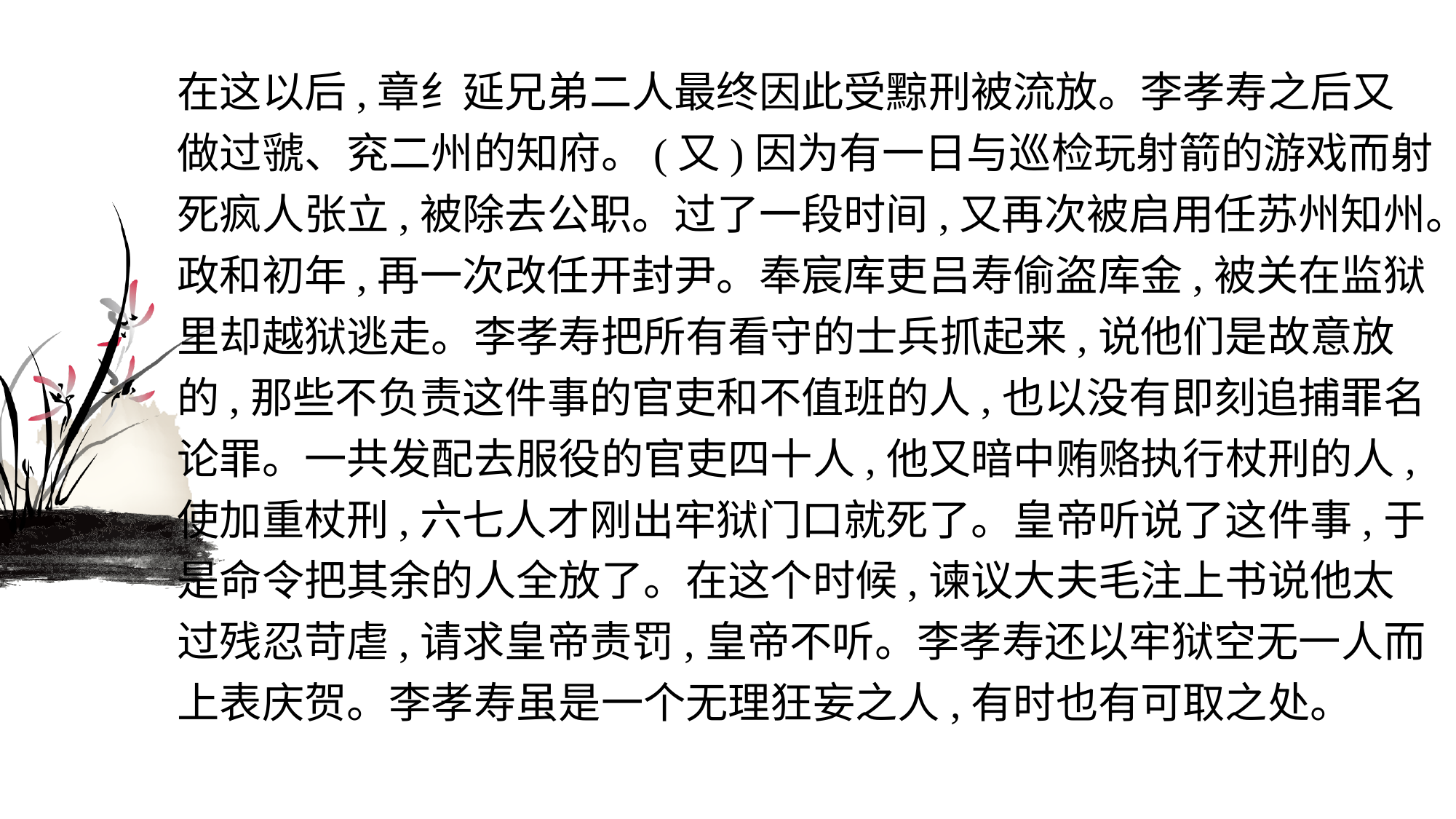

在这以后,章纟延兄弟二人最终因此受黥刑被流放。李孝寿之后又做过虢、兖二州的知府。(又)因为有一日与巡检玩射箭的游戏而射死疯人张立,被除去公职。过了一段时间,又再次被启用任苏州知州。政和初年,再一次改任开封尹。奉宸库吏吕寿偷盗库金,被关在监狱里却越狱逃走。李孝寿把所有看守的士兵抓起来,说他们是故意放的,那些不负责这件事的官吏和不值班的人,也以没有即刻追捕罪名论罪。一共发配去服役的官吏四十人,他又暗中贿赂执行杖刑的人,使加重杖刑,六七人才刚出牢狱门口就死了。皇帝听说了这件事,于是命令把其余的人全放了。在这个时候,谏议大夫毛注上书说他太过残忍苛虐,请求皇帝责罚,皇帝不听。李孝寿还以牢狱空无一人而上表庆贺。李孝寿虽是一个无理狂妄之人,有时也有可取之处。